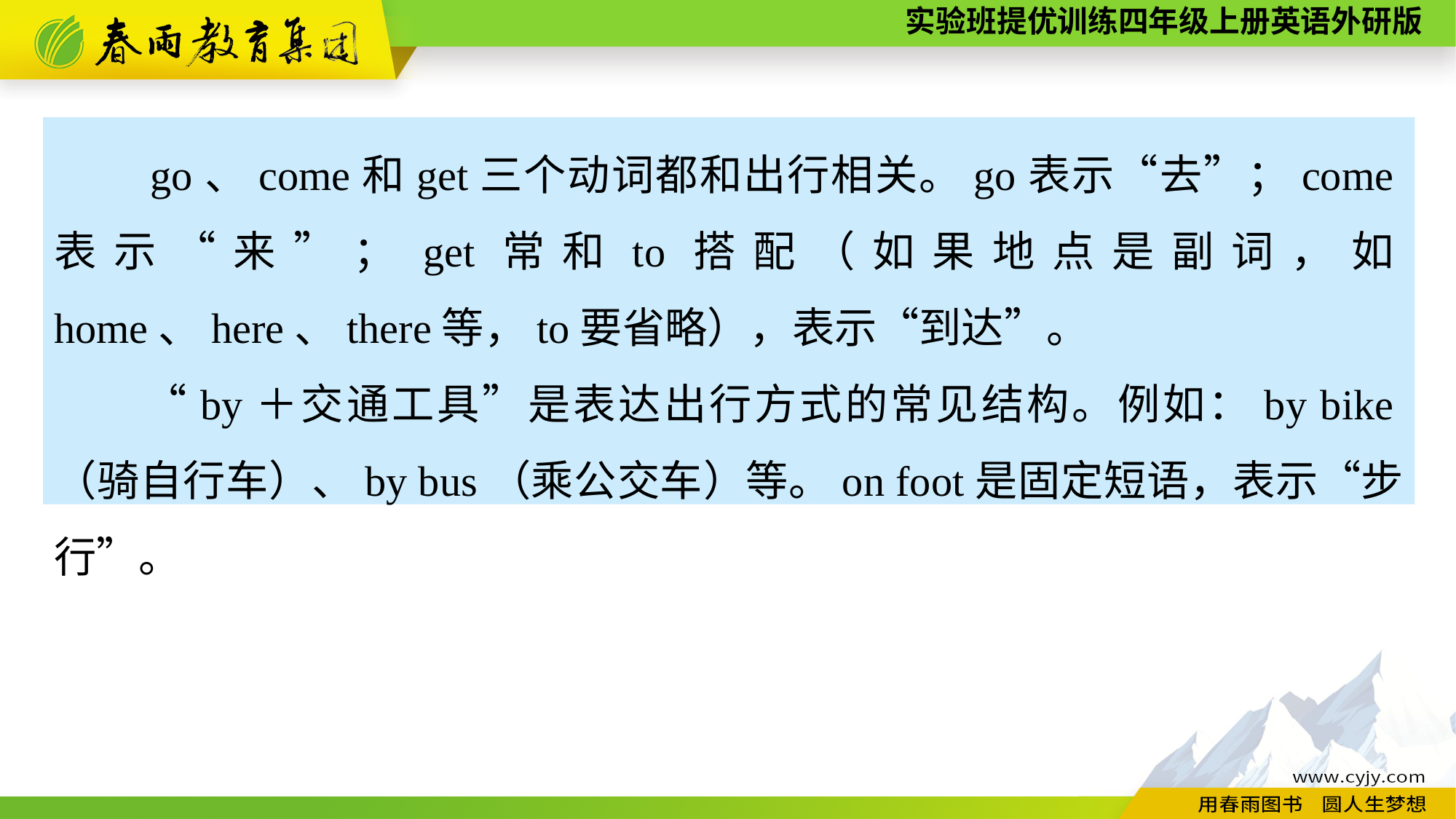

go、come和get三个动词都和出行相关。go表示“去”；come表示“来”；get常和to搭配（如果地点是副词，如home、here、there等，to要省略），表示“到达”。
　　“by＋交通工具”是表达出行方式的常见结构。例如：by bike（骑自行车）、by bus（乘公交车）等。on foot是固定短语，表示“步行”。